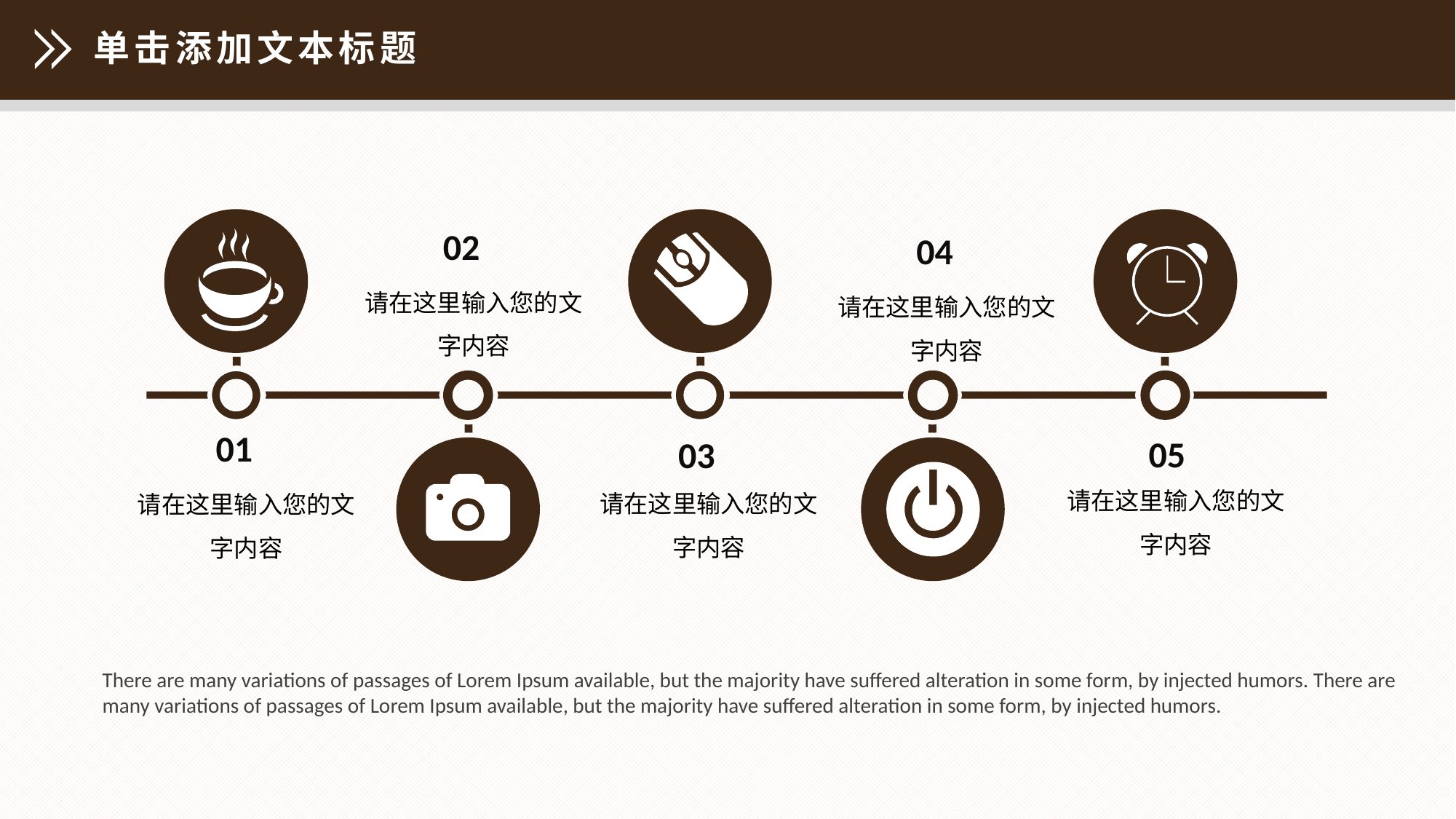

单击添加文本标题

02
请在这里输入您的文字内容
04
请在这里输入您的文字内容

01
请在这里输入您的文字内容
05
请在这里输入您的文字内容
03
请在这里输入您的文字内容

There are many variations of passages of Lorem Ipsum available, but the majority have suffered alteration in some form, by injected humors. There are many variations of passages of Lorem Ipsum available, but the majority have suffered alteration in some form, by injected humors.